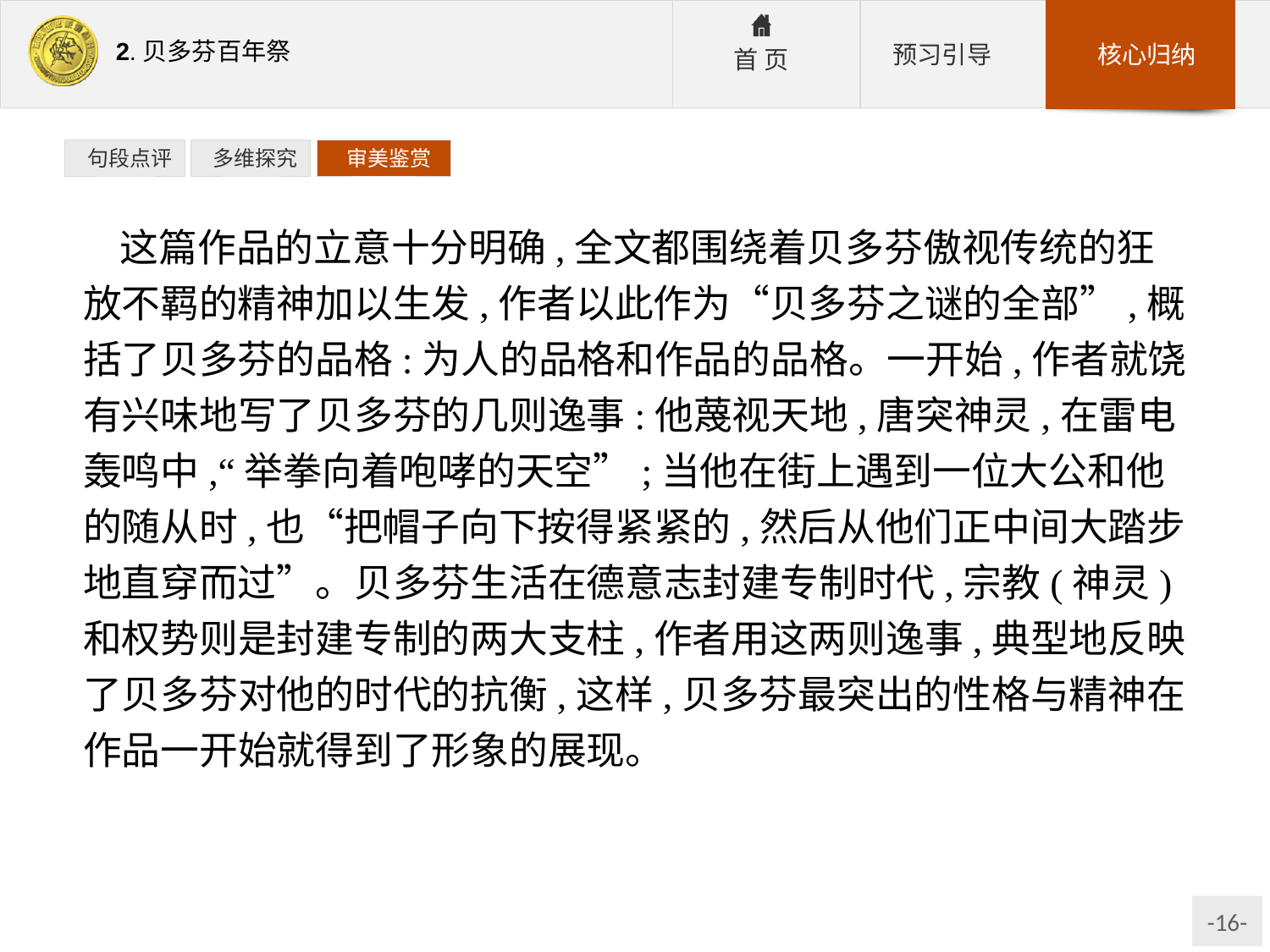

句段点评
 多维探究
 审美鉴赏
这篇作品的立意十分明确,全文都围绕着贝多芬傲视传统的狂放不羁的精神加以生发,作者以此作为“贝多芬之谜的全部”,概括了贝多芬的品格:为人的品格和作品的品格。一开始,作者就饶有兴味地写了贝多芬的几则逸事:他蔑视天地,唐突神灵,在雷电轰鸣中,“举拳向着咆哮的天空”;当他在街上遇到一位大公和他的随从时,也“把帽子向下按得紧紧的,然后从他们正中间大踏步地直穿而过”。贝多芬生活在德意志封建专制时代,宗教(神灵)和权势则是封建专制的两大支柱,作者用这两则逸事,典型地反映了贝多芬对他的时代的抗衡,这样,贝多芬最突出的性格与精神在作品一开始就得到了形象的展现。